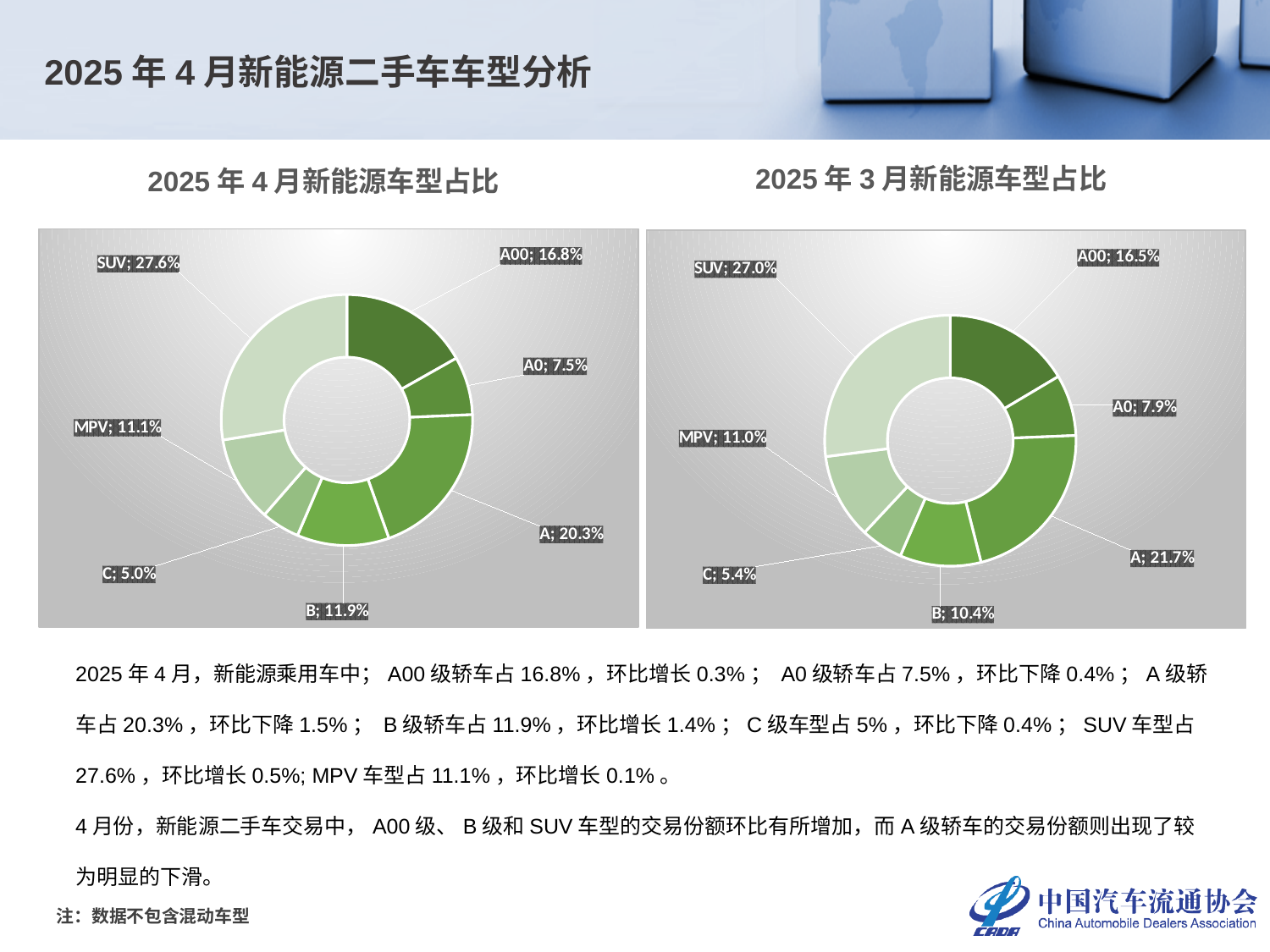

2025年4月新能源二手车车型分析
2025年3月新能源车型占比
2025年4月新能源车型占比

### Chart

| Category |  |
|---|---|
| A00 | 0.16813673605394175 |
| A0 | 0.07511074522717472 |
| A | 0.20251675879101494 |
| B | 0.11850719353953507 |
| C | 0.049590340664079344 |
| MPV | 0.11062762162374064 |
| SUV | 0.27551060410051353 |

### Chart

| Category |  |
|---|---|
| A00 | 0.16462281679672985 |
| A0 | 0.07881828316610925 |
| A | 0.21720549981419546 |
| B | 0.10442214790040877 |
| C | 0.05432924563359346 |
| MPV | 0.11025641025641025 |
| SUV | 0.27034559643255296 |
2025年4月，新能源乘用车中；A00级轿车占16.8%，环比增长0.3%； A0级轿车占7.5%，环比下降0.4%；A级轿车占20.3%，环比下降1.5%； B级轿车占11.9%，环比增长1.4%；C级车型占5%，环比下降0.4%；SUV车型占27.6%，环比增长0.5%; MPV车型占11.1%，环比增长0.1%。
4月份，新能源二手车交易中，A00级、B级和SUV车型的交易份额环比有所增加，而A级轿车的交易份额则出现了较为明显的下滑。
注：数据不包含混动车型